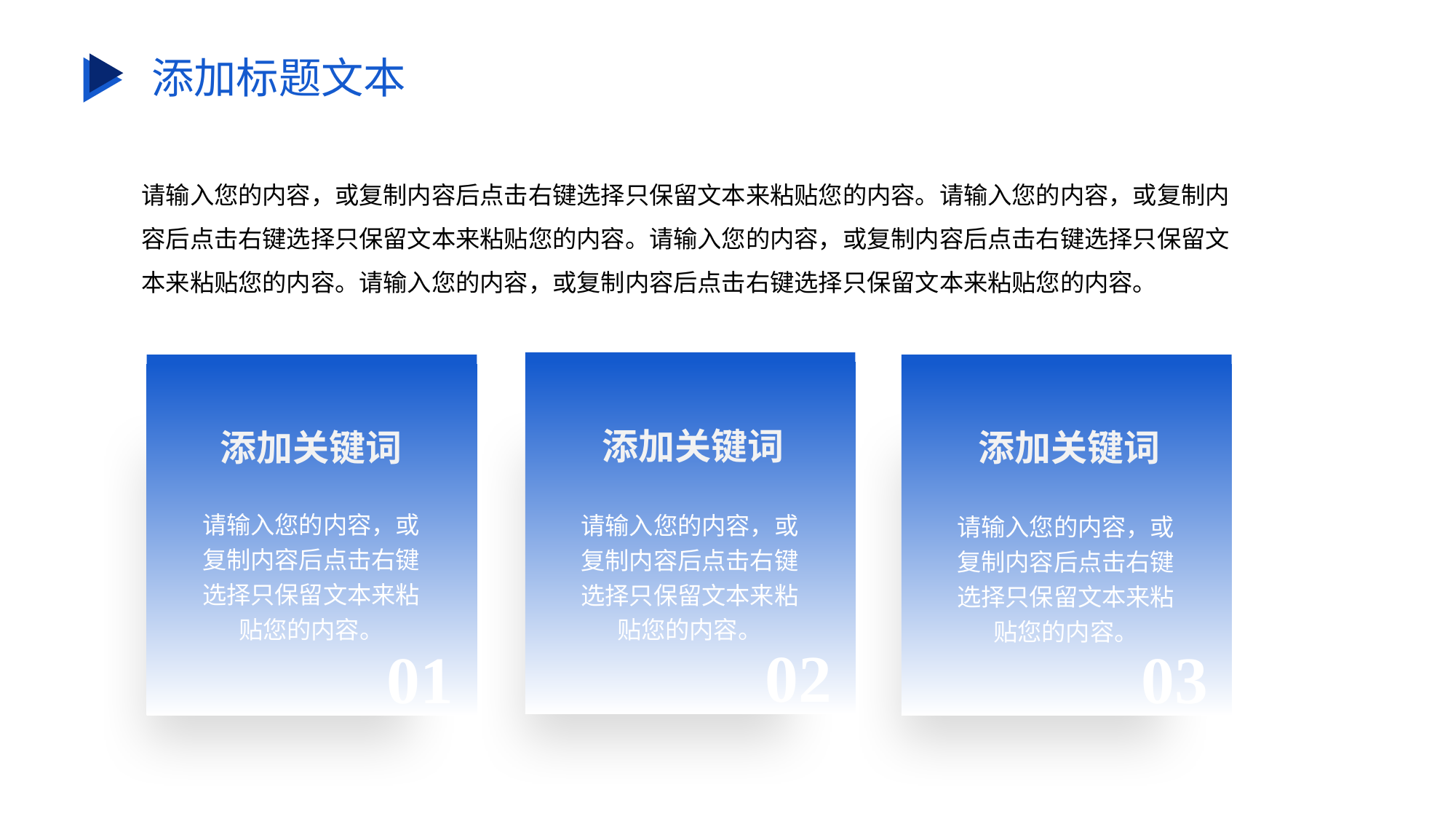

# 添加标题文本
请输入您的内容，或复制内容后点击右键选择只保留文本来粘贴您的内容。请输入您的内容，或复制内容后点击右键选择只保留文本来粘贴您的内容。请输入您的内容，或复制内容后点击右键选择只保留文本来粘贴您的内容。请输入您的内容，或复制内容后点击右键选择只保留文本来粘贴您的内容。

添加关键词
请输入您的内容，或复制内容后点击右键选择只保留文本来粘贴您的内容。
02

添加关键词
请输入您的内容，或复制内容后点击右键选择只保留文本来粘贴您的内容。
01

添加关键词
请输入您的内容，或复制内容后点击右键选择只保留文本来粘贴您的内容。
03